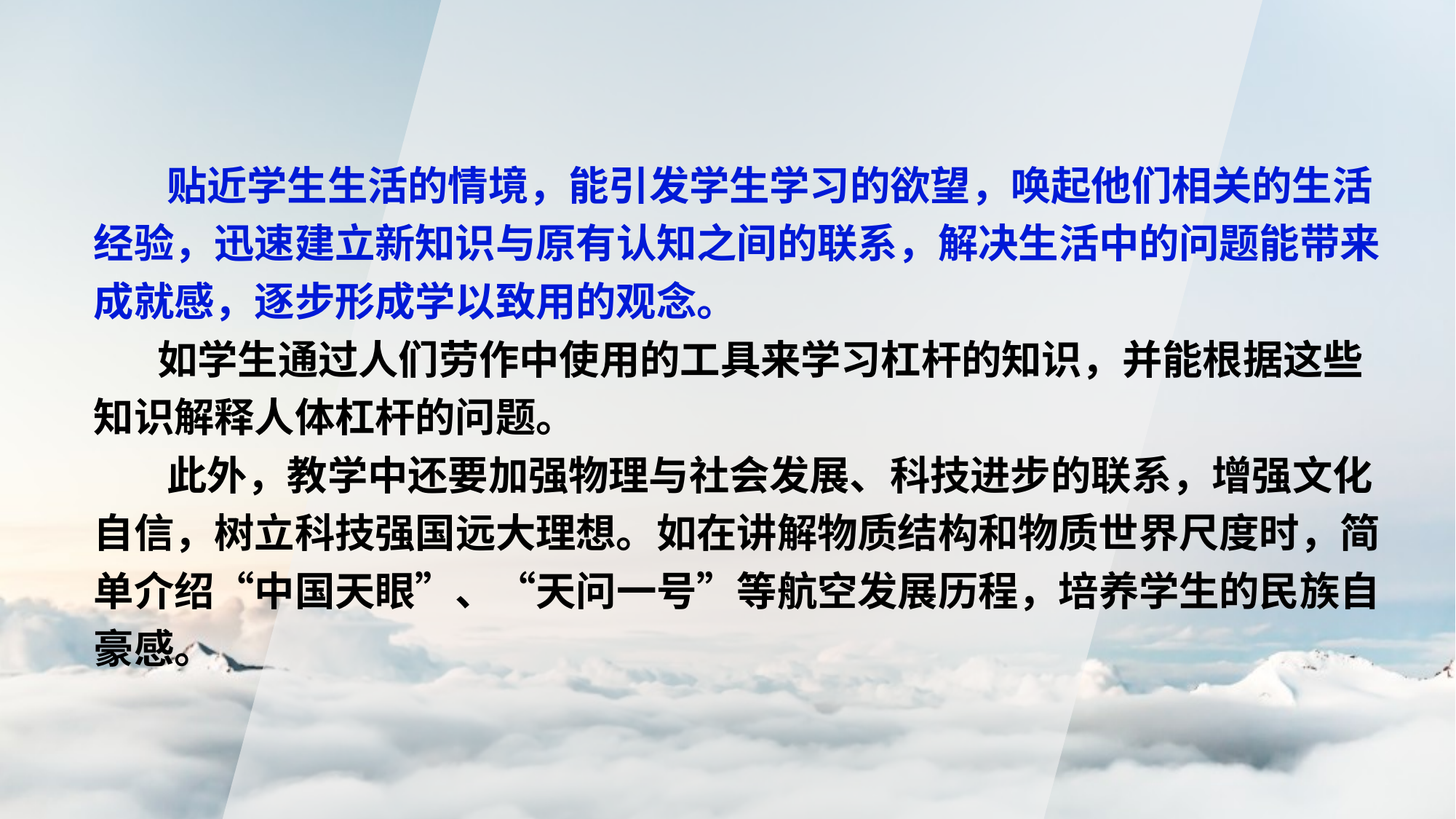

贴近学生生活的情境，能引发学生学习的欲望，唤起他们相关的生活经验，迅速建立新知识与原有认知之间的联系，解决生活中的问题能带来成就感，逐步形成学以致用的观念。
      如学生通过人们劳作中使用的工具来学习杠杆的知识，并能根据这些知识解释人体杠杆的问题。
       此外，教学中还要加强物理与社会发展、科技进步的联系，增强文化自信，树立科技强国远大理想。如在讲解物质结构和物质世界尺度时，简单介绍“中国天眼”、“天问一号”等航空发展历程，培养学生的民族自豪感。